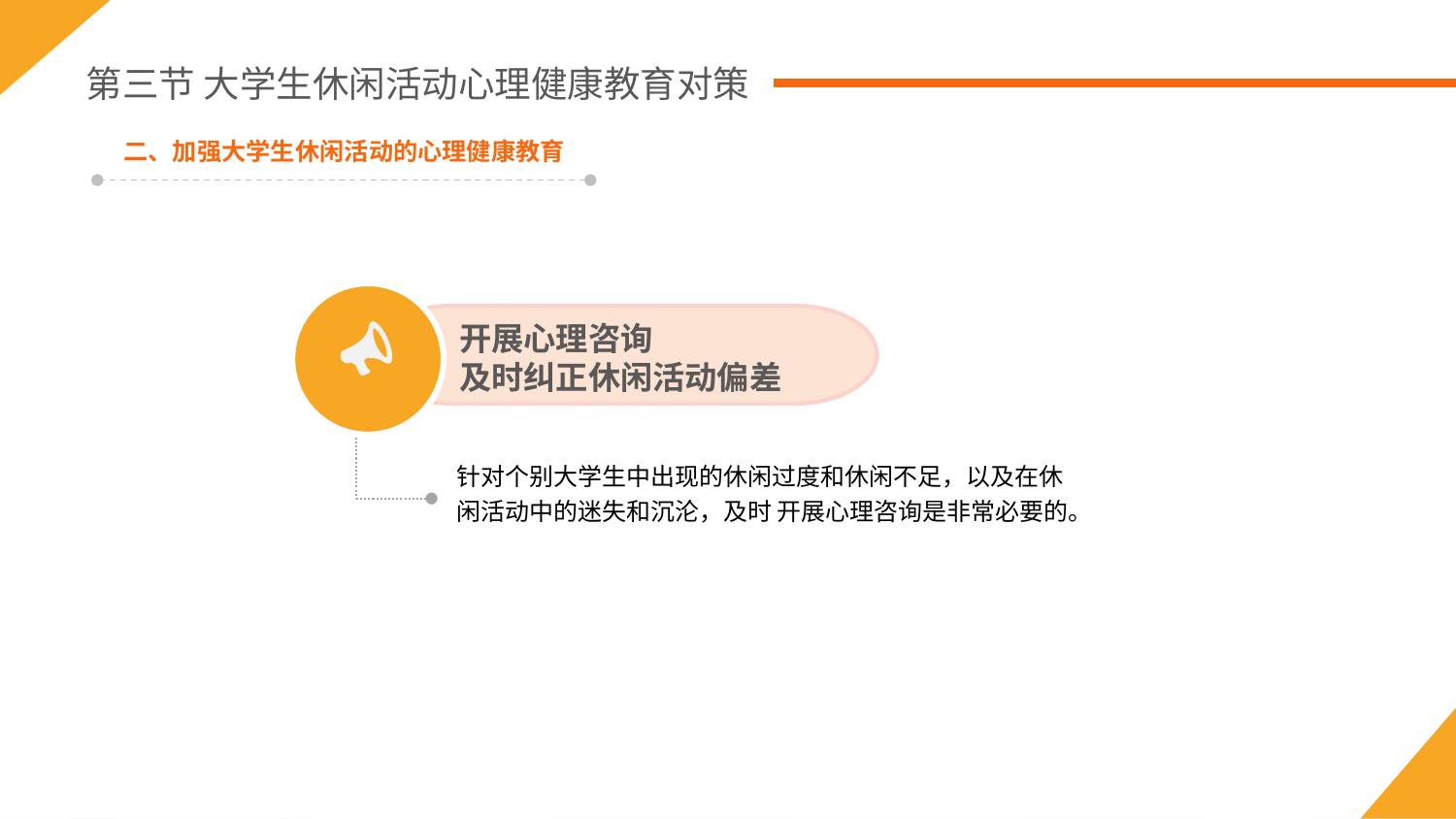

第三节 大学生休闲活动心理健康教育对策
二、加强大学生休闲活动的心理健康教育

开展心理咨询
及时纠正休闲活动偏差

针对个别大学生中出现的休闲过度和休闲不足，以及在休闲活动中的迷失和沉沦，及时 开展心理咨询是非常必要的。